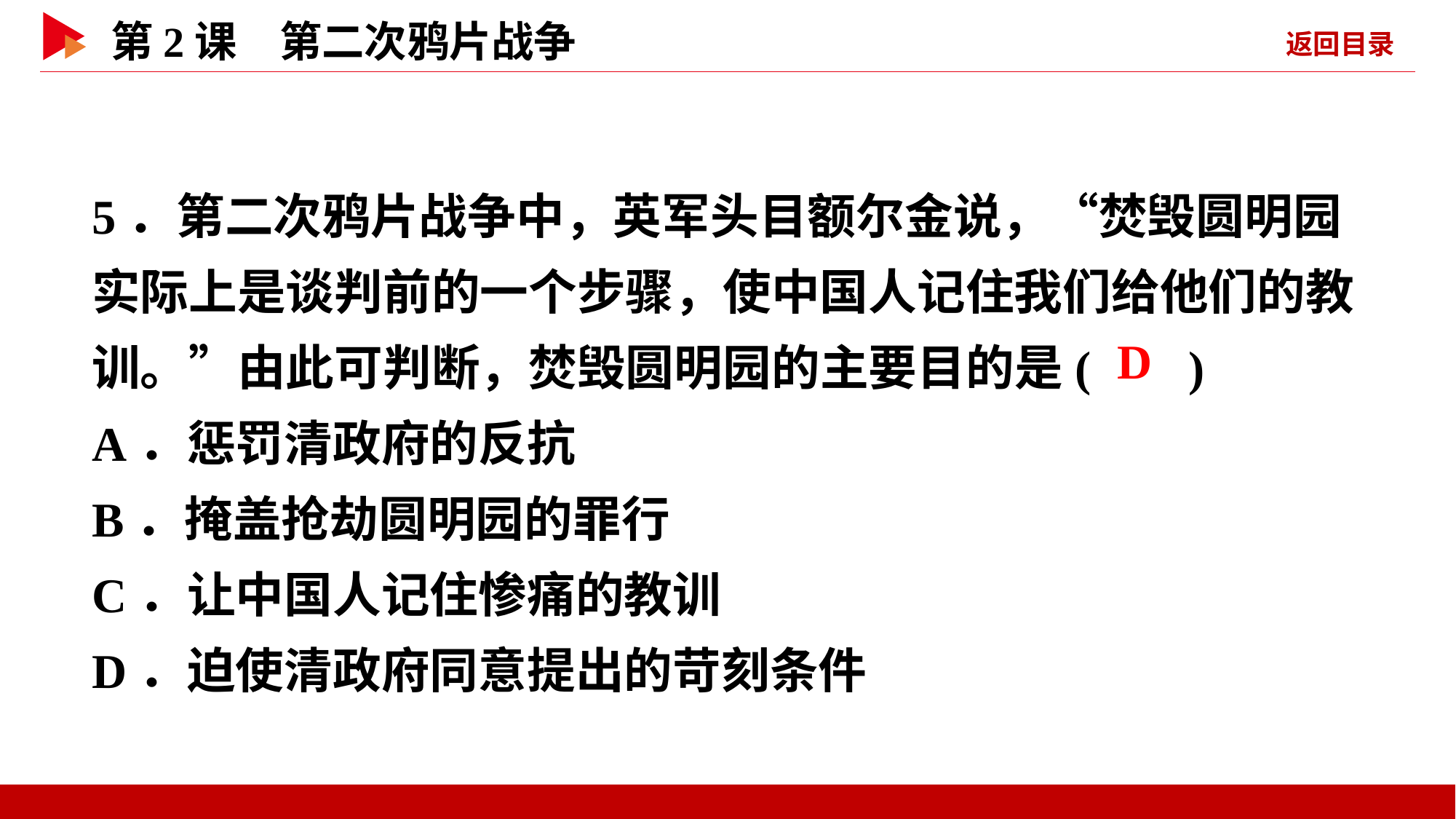

5．第二次鸦片战争中，英军头目额尔金说，“焚毁圆明园实际上是谈判前的一个步骤，使中国人记住我们给他们的教训。”由此可判断，焚毁圆明园的主要目的是(        )
A．惩罚清政府的反抗
B．掩盖抢劫圆明园的罪行
C．让中国人记住惨痛的教训
D．迫使清政府同意提出的苛刻条件
   D